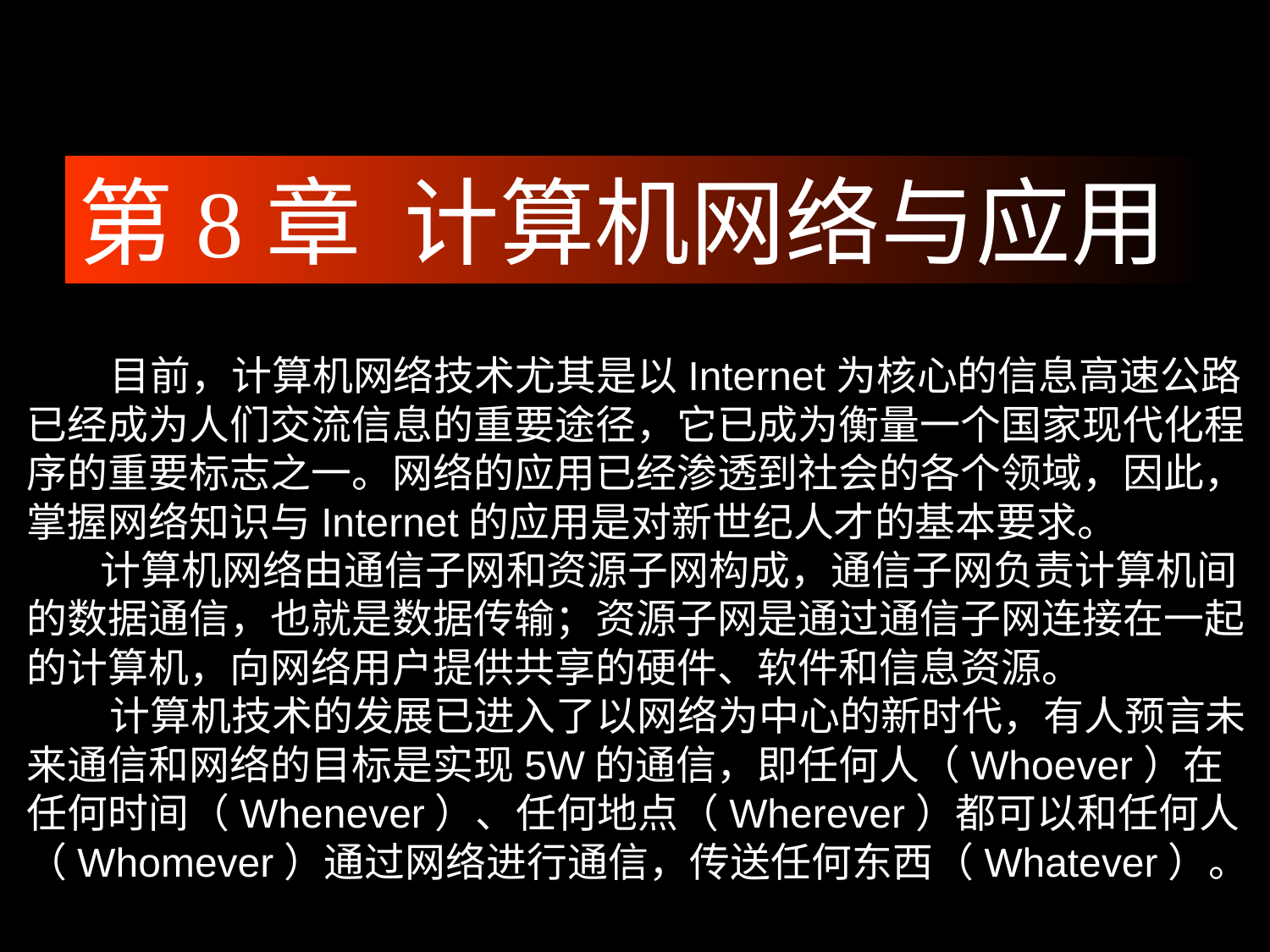

第8章  计算机网络与应用
        目前，计算机网络技术尤其是以Internet为核心的信息高速公路已经成为人们交流信息的重要途径，它已成为衡量一个国家现代化程序的重要标志之一。网络的应用已经渗透到社会的各个领域，因此，掌握网络知识与Internet的应用是对新世纪人才的基本要求。
       计算机网络由通信子网和资源子网构成，通信子网负责计算机间的数据通信，也就是数据传输；资源子网是通过通信子网连接在一起的计算机，向网络用户提供共享的硬件、软件和信息资源。
        计算机技术的发展已进入了以网络为中心的新时代，有人预言未来通信和网络的目标是实现5W的通信，即任何人（Whoever）在任何时间（Whenever）、任何地点（Wherever）都可以和任何人（Whomever）通过网络进行通信，传送任何东西（Whatever）。